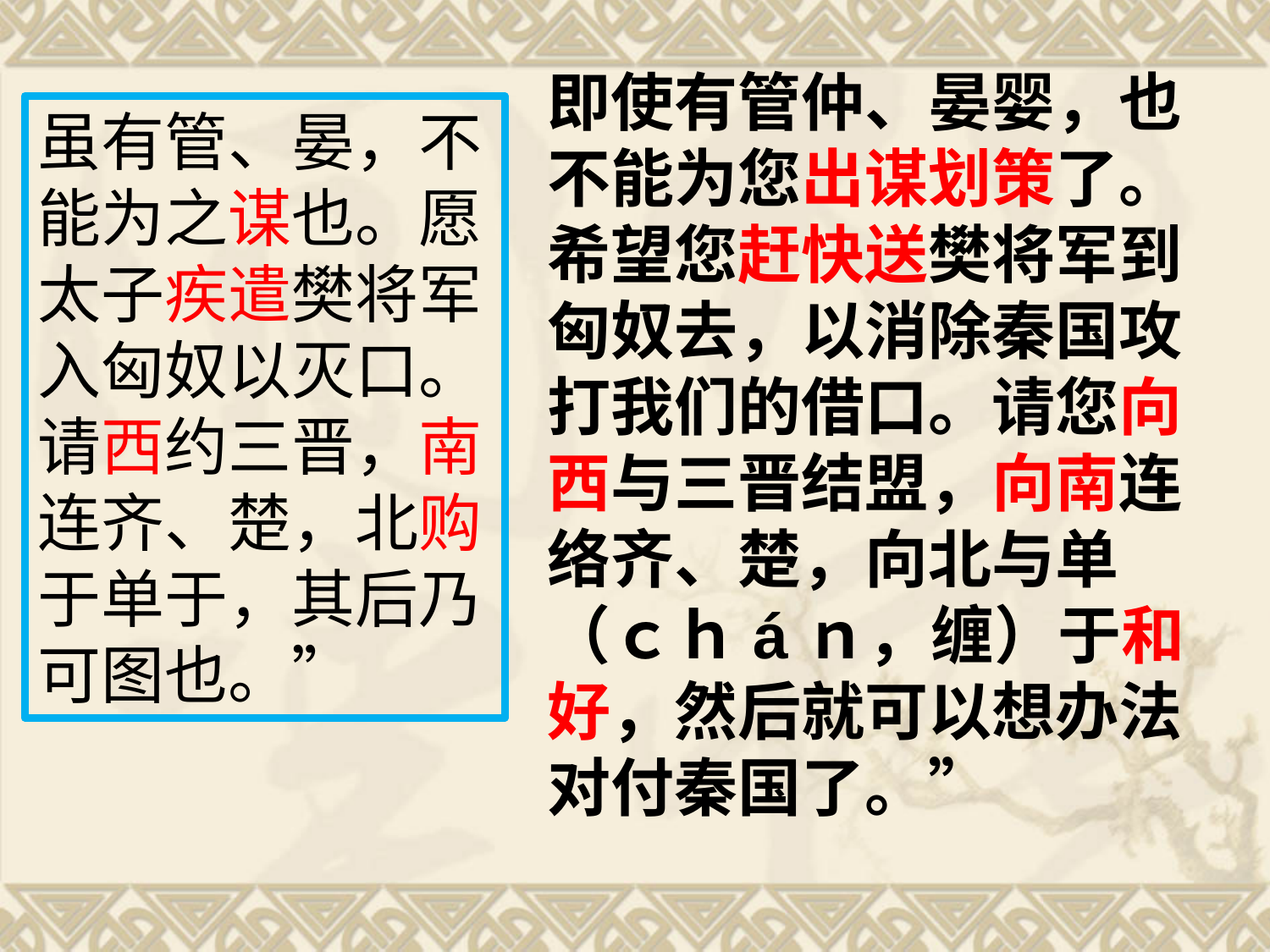

即使有管仲、晏婴，也不能为您出谋划策了。希望您赶快送樊将军到匈奴去，以消除秦国攻打我们的借口。请您向西与三晋结盟，向南连络齐、楚，向北与单（ｃｈáｎ，缠）于和好，然后就可以想办法对付秦国了。”
虽有管、晏，不能为之谋也。愿太子疾遣樊将军入匈奴以灭口。请西约三晋，南连齐、楚，北购于单于，其后乃可图也。”